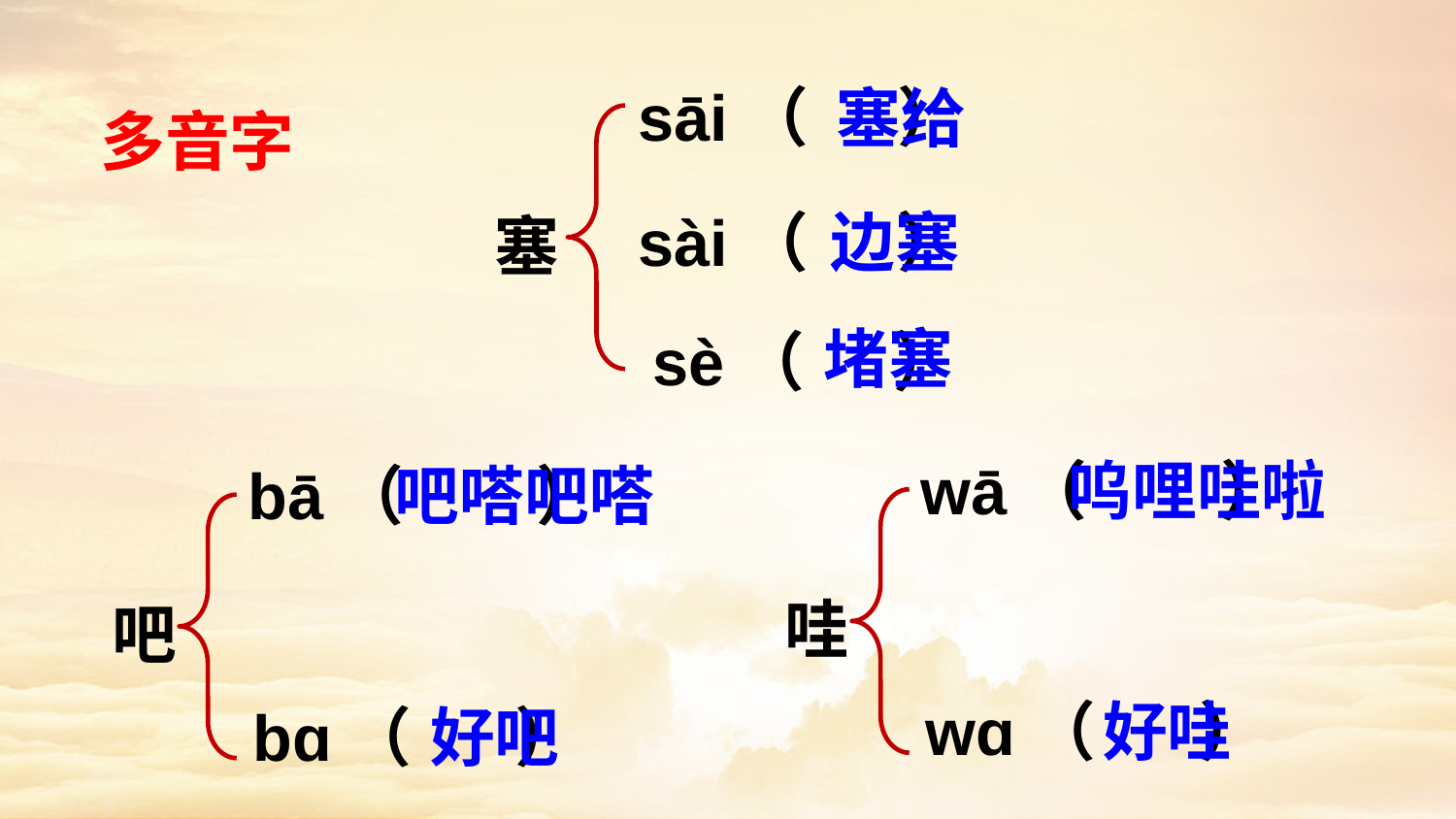

sāi（      ）
塞给
多音字

sài（      ）
边塞
塞
堵塞
sè（      ）
wā（         ）
呜哩哇啦
bā（         ）
吧嗒吧嗒

哇
吧
wɑ（       ）
好哇
bɑ（       ）
好吧